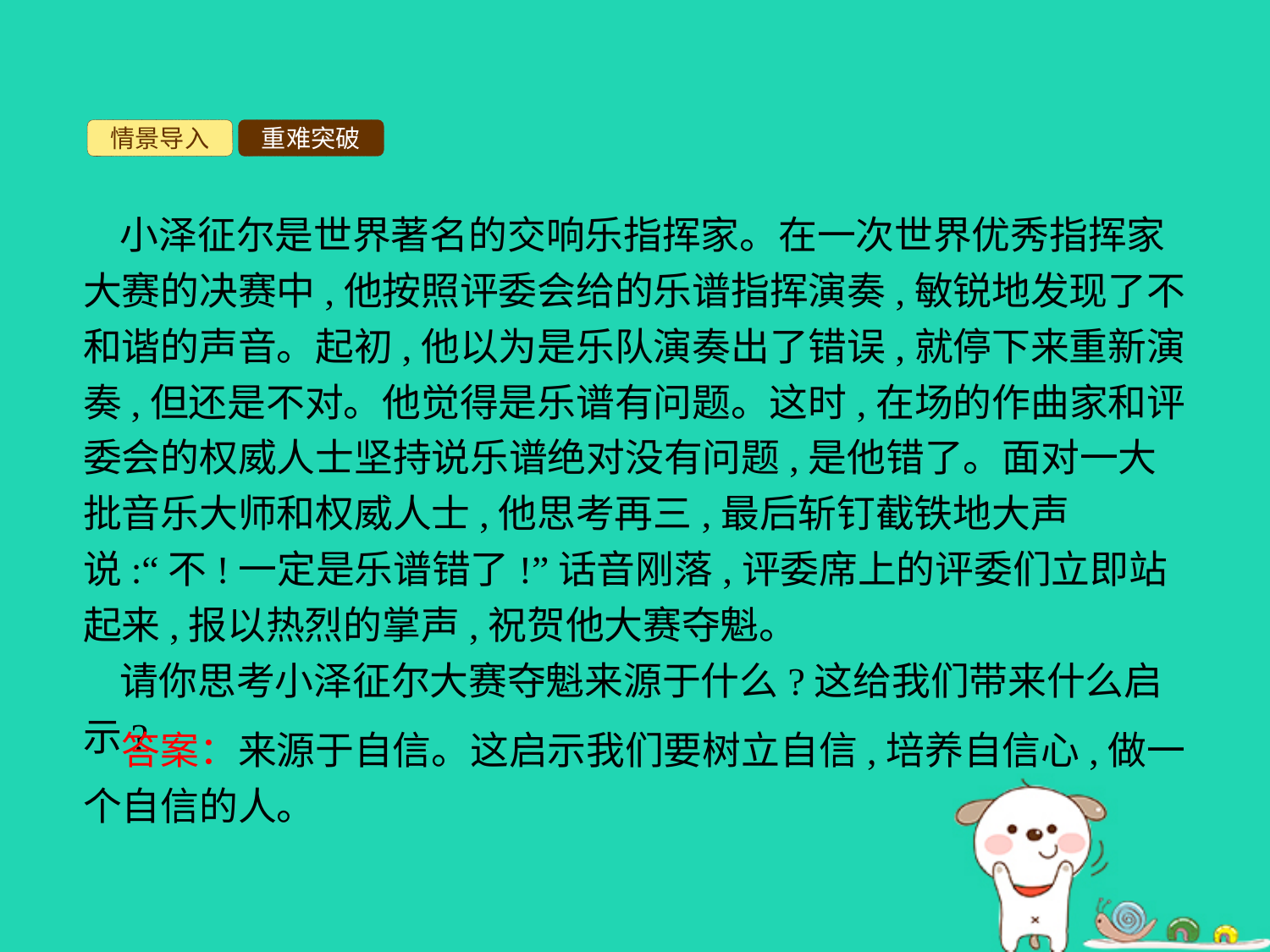

情景导入
重难突破
小泽征尔是世界著名的交响乐指挥家。在一次世界优秀指挥家大赛的决赛中,他按照评委会给的乐谱指挥演奏,敏锐地发现了不和谐的声音。起初,他以为是乐队演奏出了错误,就停下来重新演奏,但还是不对。他觉得是乐谱有问题。这时,在场的作曲家和评委会的权威人士坚持说乐谱绝对没有问题,是他错了。面对一大批音乐大师和权威人士,他思考再三,最后斩钉截铁地大声说:“不!一定是乐谱错了!”话音刚落,评委席上的评委们立即站起来,报以热烈的掌声,祝贺他大赛夺魁。
请你思考小泽征尔大赛夺魁来源于什么?这给我们带来什么启示?
答案：来源于自信。这启示我们要树立自信,培养自信心,做一个自信的人。